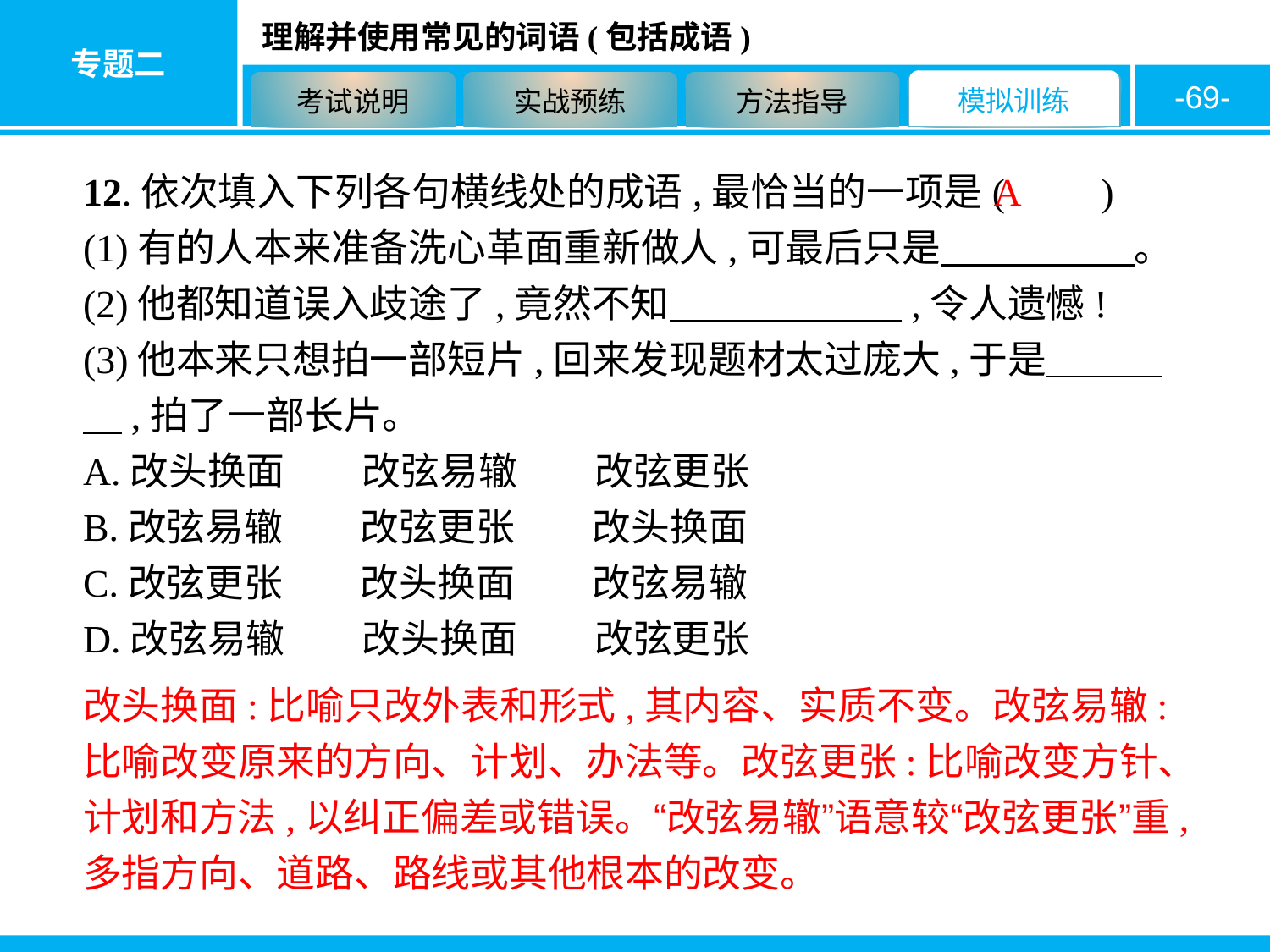

-69-
12.依次填入下列各句横线处的成语,最恰当的一项是(　　)
(1)有的人本来准备洗心革面重新做人,可最后只是　　　　　。
(2)他都知道误入歧途了,竟然不知　　　　　　,令人遗憾!
(3)他本来只想拍一部短片,回来发现题材太过庞大,于是　　　　,拍了一部长片。
A.改头换面　　改弦易辙　　改弦更张
B.改弦易辙　　改弦更张　　改头换面
C.改弦更张　　改头换面　　改弦易辙
D.改弦易辙　　改头换面　　改弦更张
A
改头换面:比喻只改外表和形式,其内容、实质不变。改弦易辙:比喻改变原来的方向、计划、办法等。改弦更张:比喻改变方针、计划和方法,以纠正偏差或错误。“改弦易辙”语意较“改弦更张”重,多指方向、道路、路线或其他根本的改变。